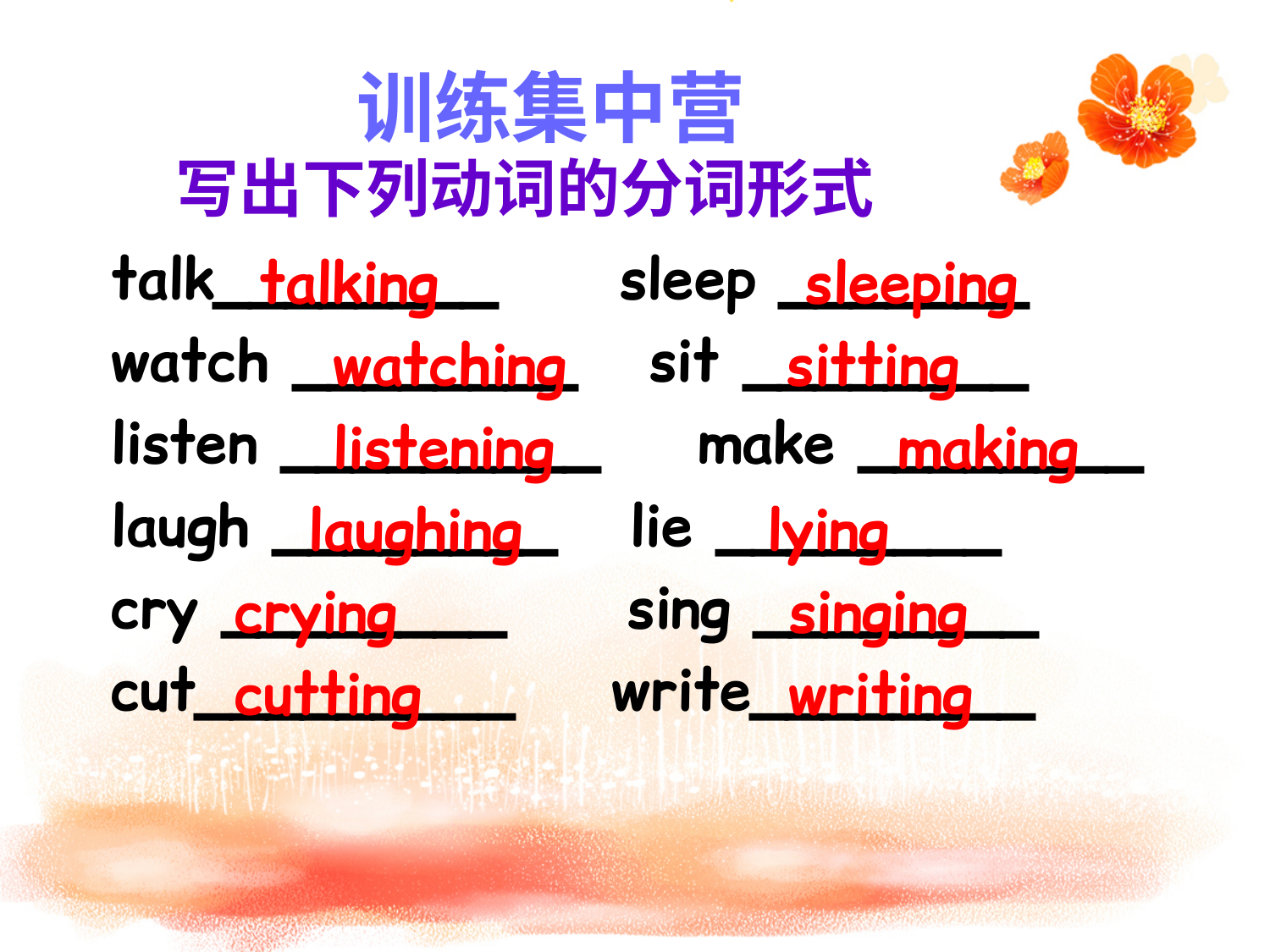

训练集中营
    写出下列动词的分词形式
 talk________     sleep _______
 watch ________   sit ________
 listen _________    make ________
 laugh ________   lie ________
 cry ________     sing ________
 cut_________    write________

 talking               sleeping
    watching         sitting
    listening              making
   laughing          lying
crying                singing
cutting               writing